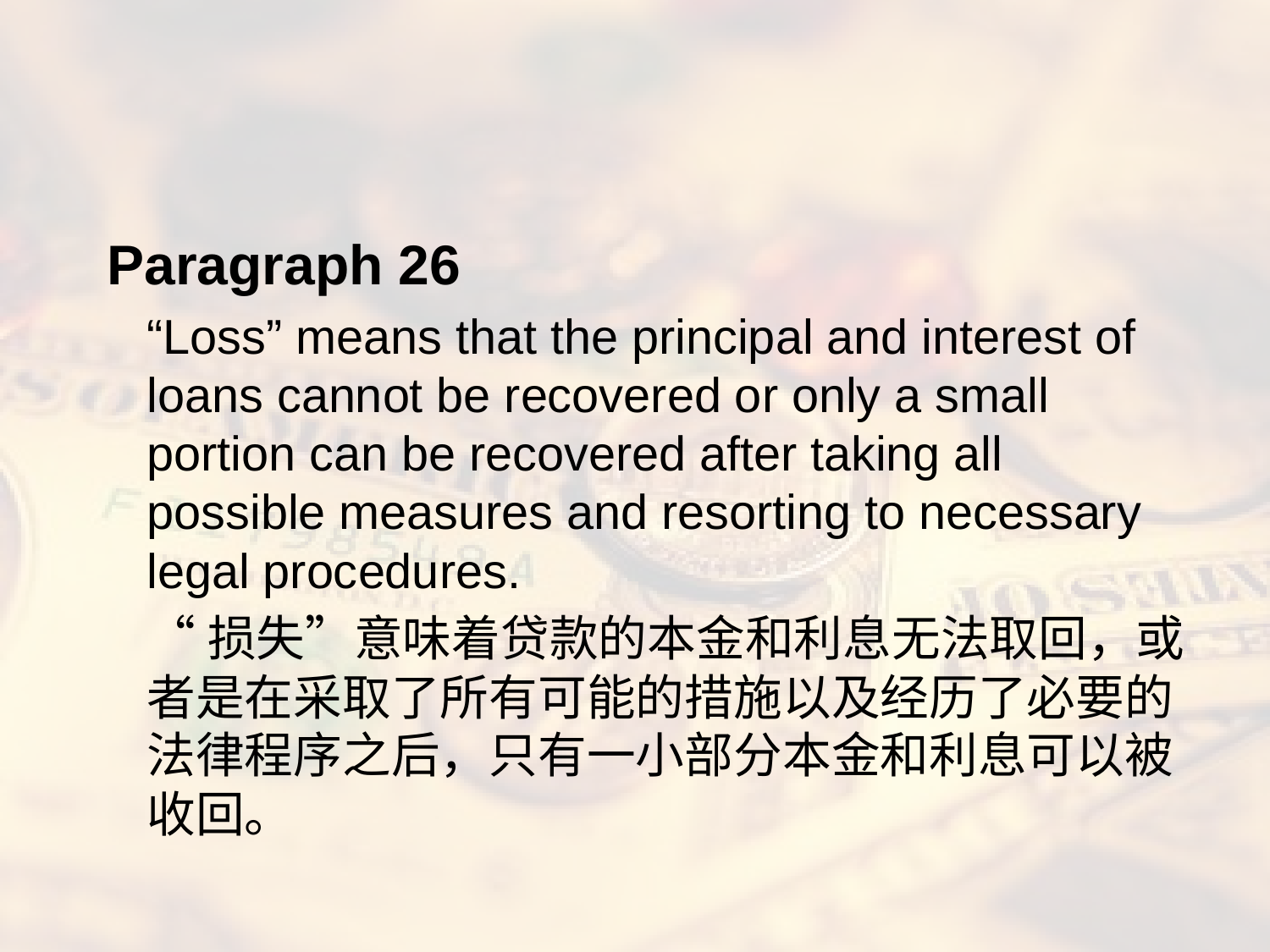

#
  Paragraph 26
“Loss” means that the principal and interest of loans cannot be recovered or only a small portion can be recovered after taking all possible measures and resorting to necessary legal procedures.
“损失”意味着贷款的本金和利息无法取回，或者是在采取了所有可能的措施以及经历了必要的法律程序之后，只有一小部分本金和利息可以被收回。